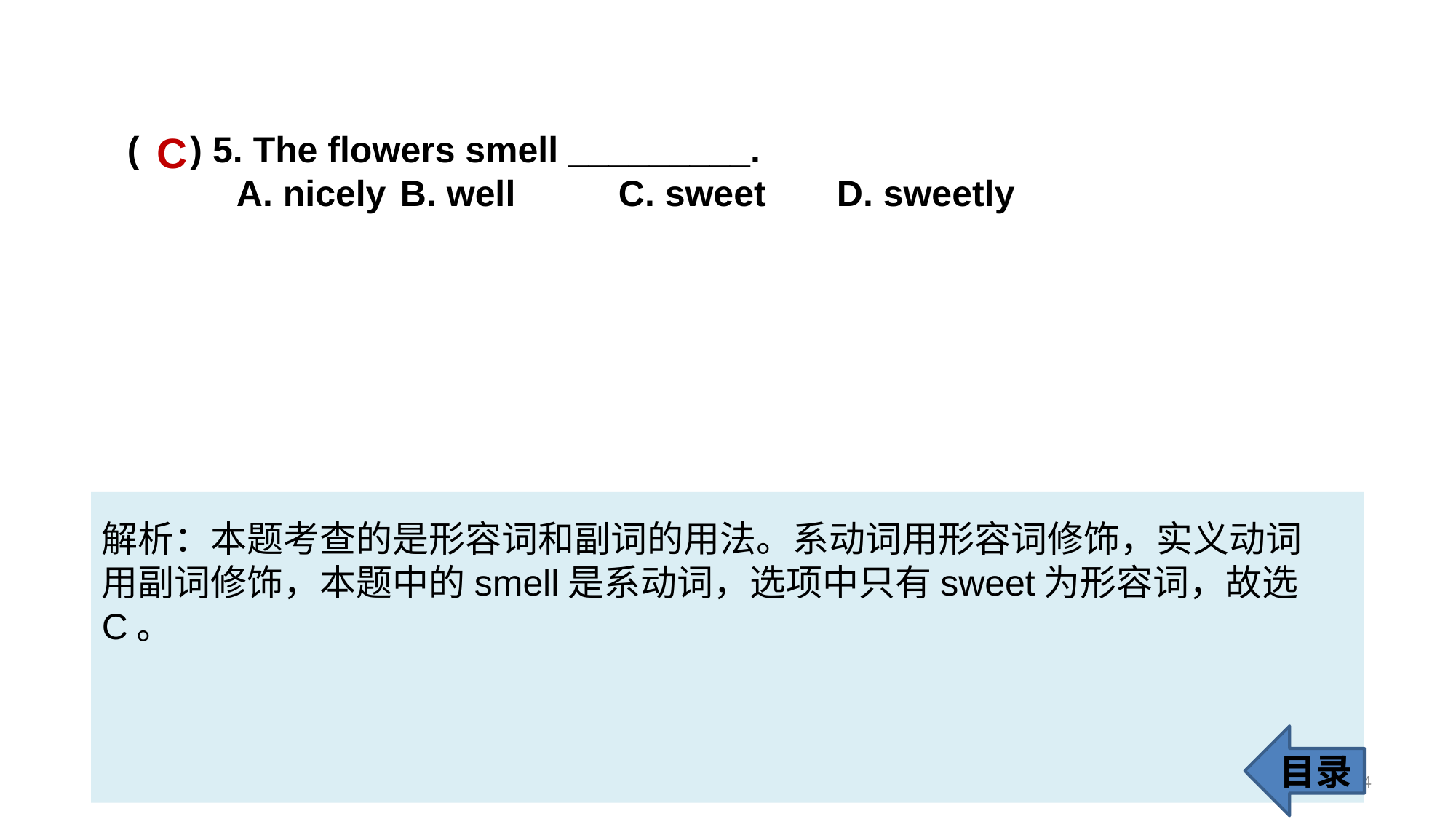

C
(     ) 5. The flowers smell _________.
A. nicely 	B. well 	C. sweet 	D. sweetly

解析：本题考查的是形容词和副词的用法。系动词用形容词修饰，实义动词
用副词修饰，本题中的smell是系动词，选项中只有sweet为形容词，故选C。
目录
64